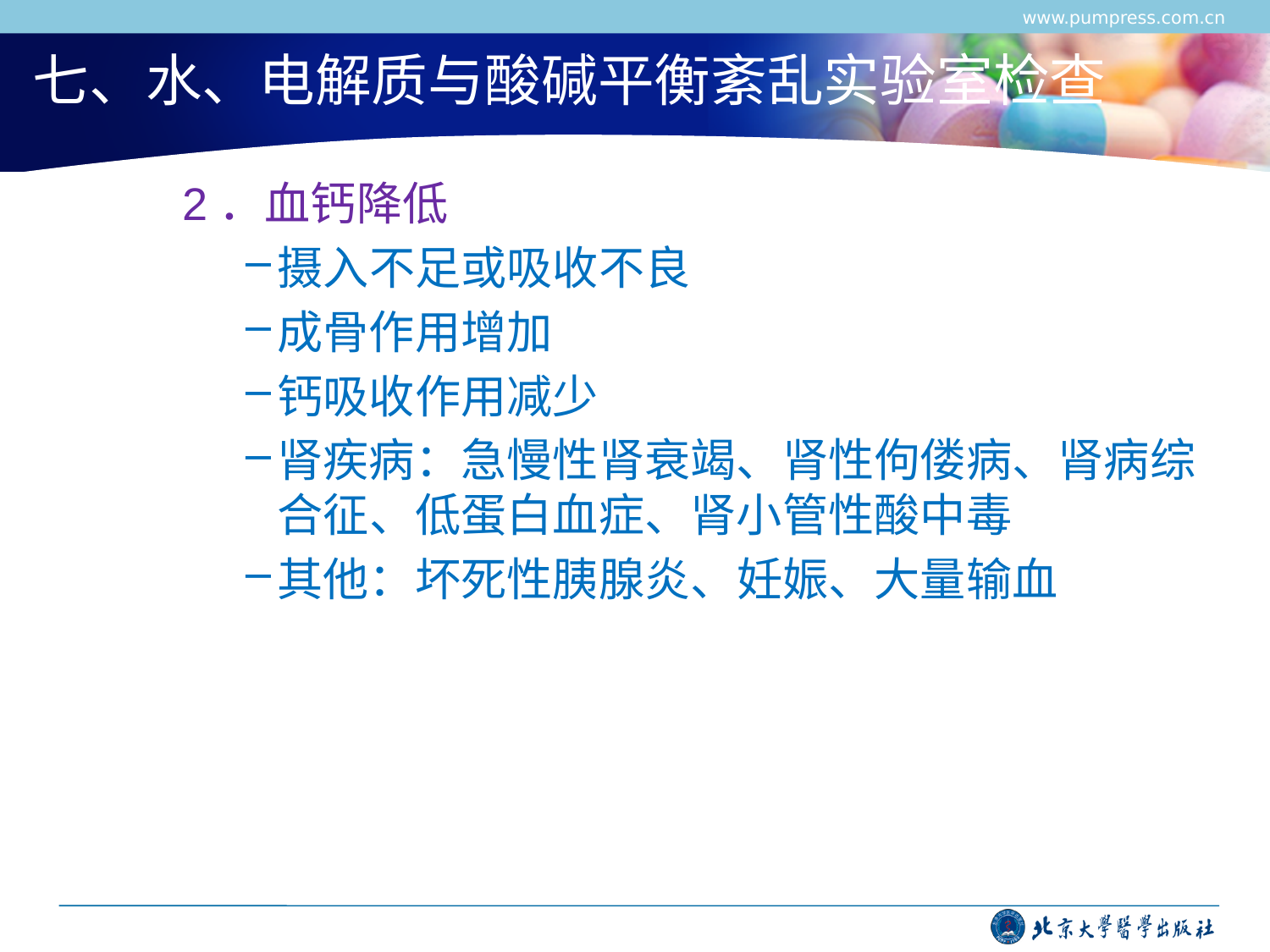

www.pumpress.com.cn
# 七、水、电解质与酸碱平衡紊乱实验室检查
2．血钙降低
摄入不足或吸收不良
成骨作用增加
钙吸收作用减少
肾疾病：急慢性肾衰竭、肾性佝偻病、肾病综合征、低蛋白血症、肾小管性酸中毒
其他：坏死性胰腺炎、妊娠、大量输血